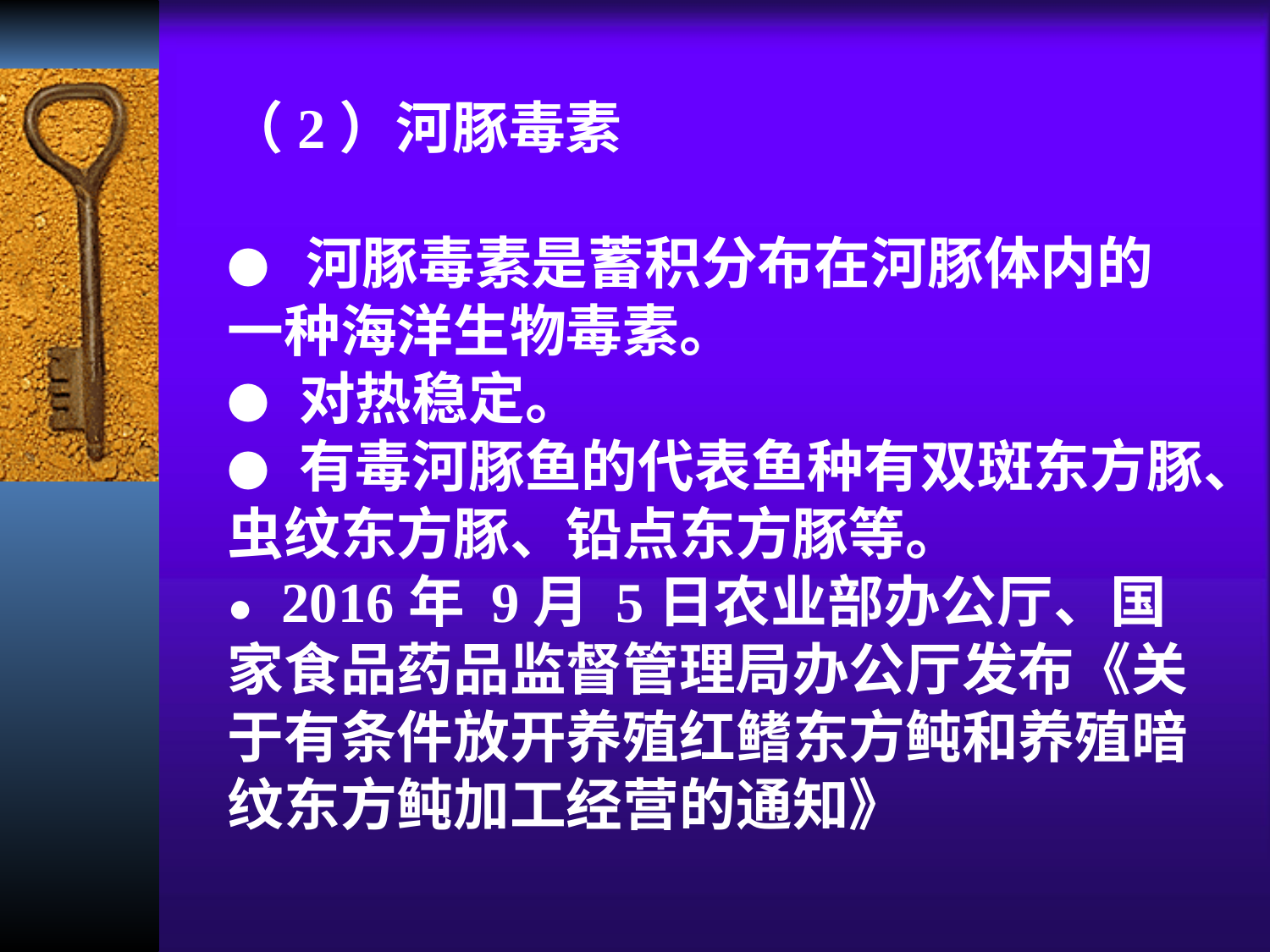

（2）河豚毒素

●  河豚毒素是蓄积分布在河豚体内的一种海洋生物毒素。
●  对热稳定。
●  有毒河豚鱼的代表鱼种有双斑东方豚、虫纹东方豚、铅点东方豚等。
●  2016年 9月 5日农业部办公厅、国家食品药品监督管理局办公厅发布《关于有条件放开养殖红鳍东方鲀和养殖暗纹东方鲀加工经营的通知》